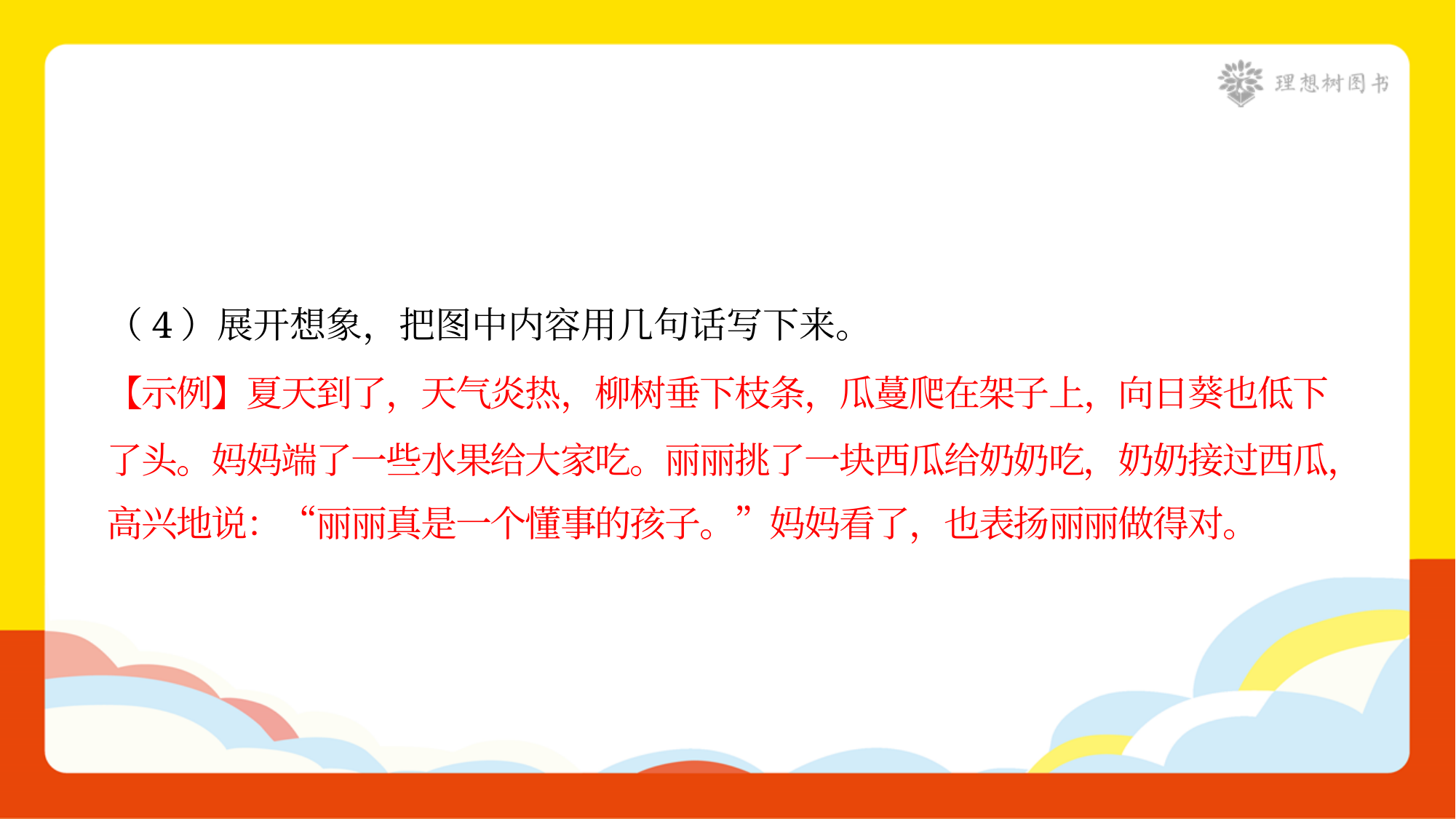

（4）展开想象，把图中内容用几句话写下来。
【示例】夏天到了，天气炎热，柳树垂下枝条，瓜蔓爬在架子上，向日葵也低下
了头。妈妈端了一些水果给大家吃。丽丽挑了一块西瓜给奶奶吃，奶奶接过西瓜，
高兴地说：“丽丽真是一个懂事的孩子。”妈妈看了，也表扬丽丽做得对。